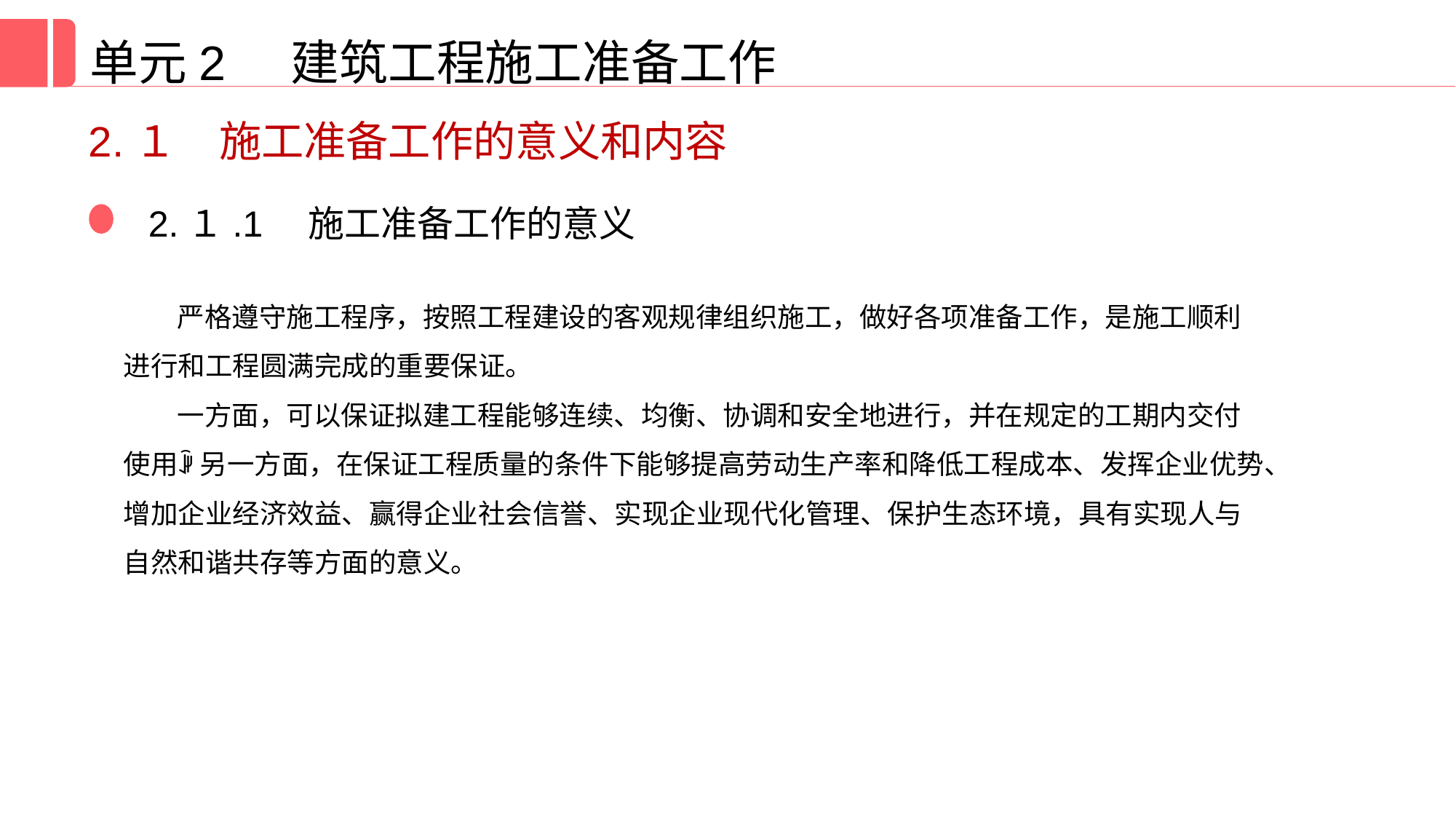

单元2    建筑工程施工准备工作
2.１　施工准备工作的意义和内容
2.１.1　施工准备工作的意义

严格遵守施工程序，按照工程建设的客观规律组织施工，做好各项准备工作，是施工顺利进行和工程圆满完成的重要保证。
一方面，可以保证拟建工程能够连续、均衡、协调和安全地进行，并在规定的工期内交付使用ꎻ 另一方面，在保证工程质量的条件下能够提高劳动生产率和降低工程成本、发挥企业优势、增加企业经济效益、赢得企业社会信誉、实现企业现代化管理、保护生态环境，具有实现人与自然和谐共存等方面的意义。